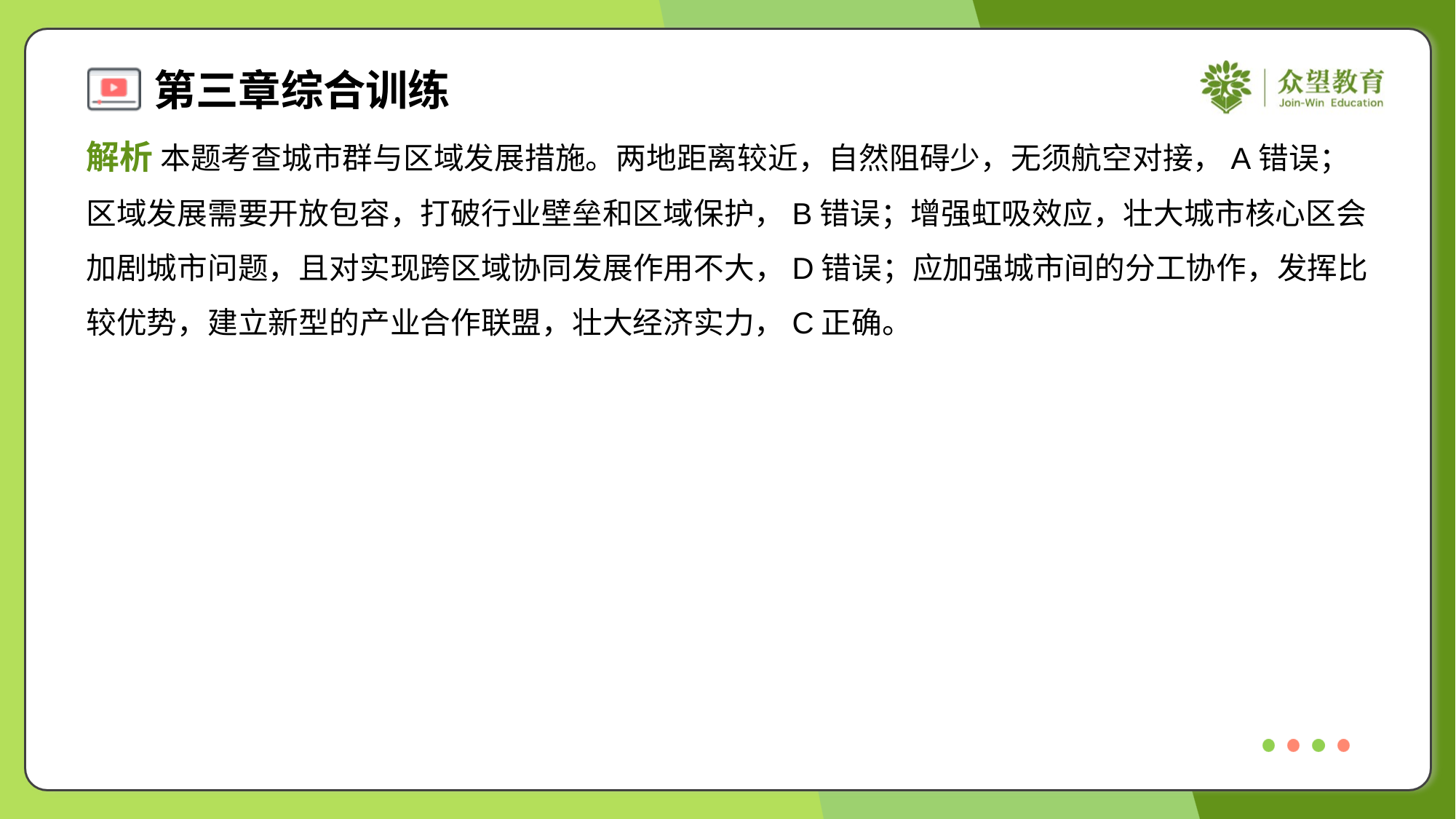

解析 本题考查城市群与区域发展措施。两地距离较近，自然阻碍少，无须航空对接，A错误；
区域发展需要开放包容，打破行业壁垒和区域保护，B错误；增强虹吸效应，壮大城市核心区会
加剧城市问题，且对实现跨区域协同发展作用不大，D错误；应加强城市间的分工协作，发挥比
较优势，建立新型的产业合作联盟，壮大经济实力，C正确。